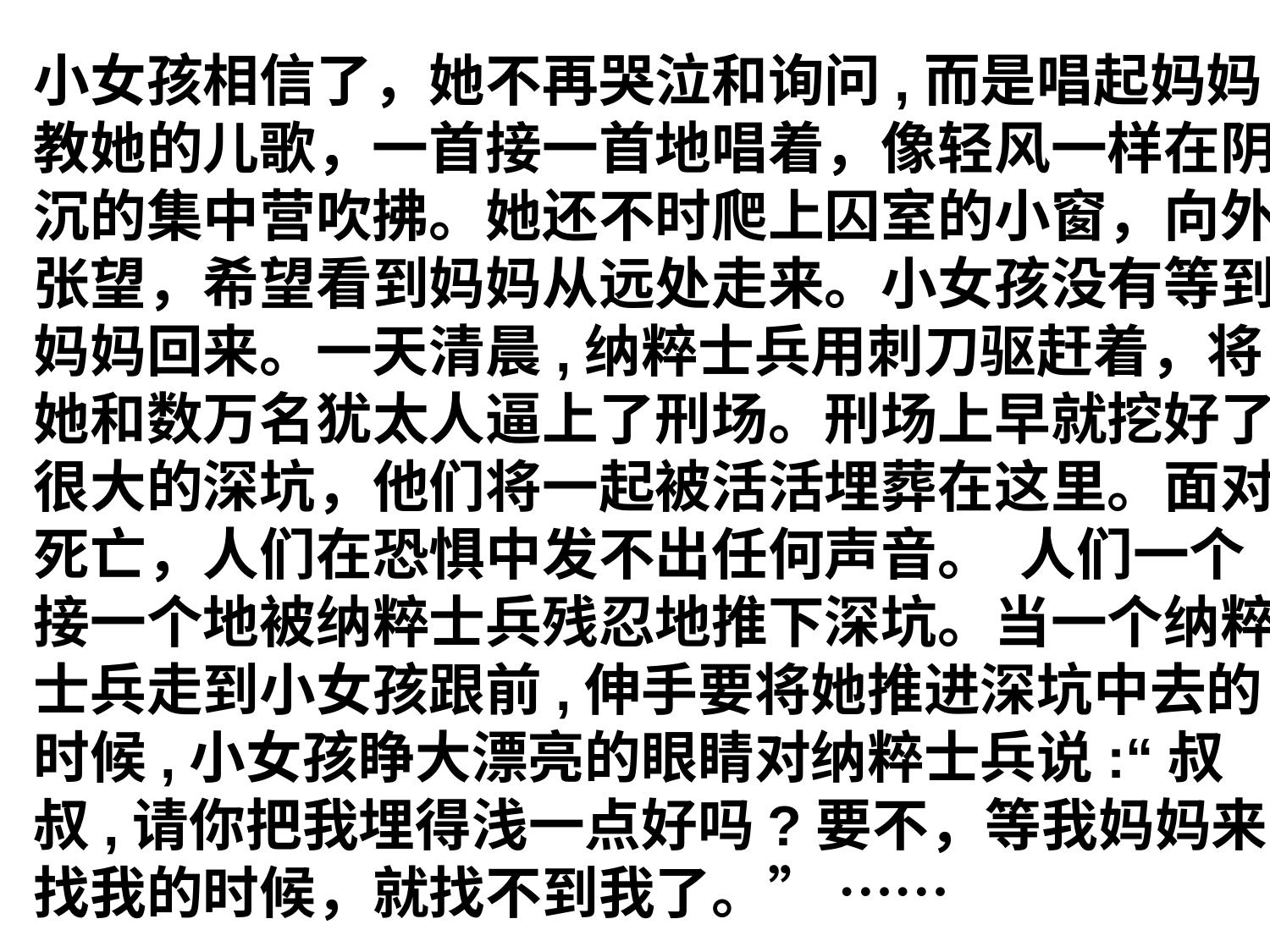

小女孩相信了，她不再哭泣和询问,而是唱起妈妈教她的儿歌，一首接一首地唱着，像轻风一样在阴沉的集中营吹拂。她还不时爬上囚室的小窗，向外张望，希望看到妈妈从远处走来。小女孩没有等到妈妈回来。一天清晨,纳粹士兵用刺刀驱赶着，将她和数万名犹太人逼上了刑场。刑场上早就挖好了很大的深坑，他们将一起被活活埋葬在这里。面对死亡，人们在恐惧中发不出任何声音。  人们一个接一个地被纳粹士兵残忍地推下深坑。当一个纳粹士兵走到小女孩跟前,伸手要将她推进深坑中去的时候,小女孩睁大漂亮的眼睛对纳粹士兵说:“叔叔,请你把我埋得浅一点好吗?要不，等我妈妈来找我的时候，就找不到我了。” ……